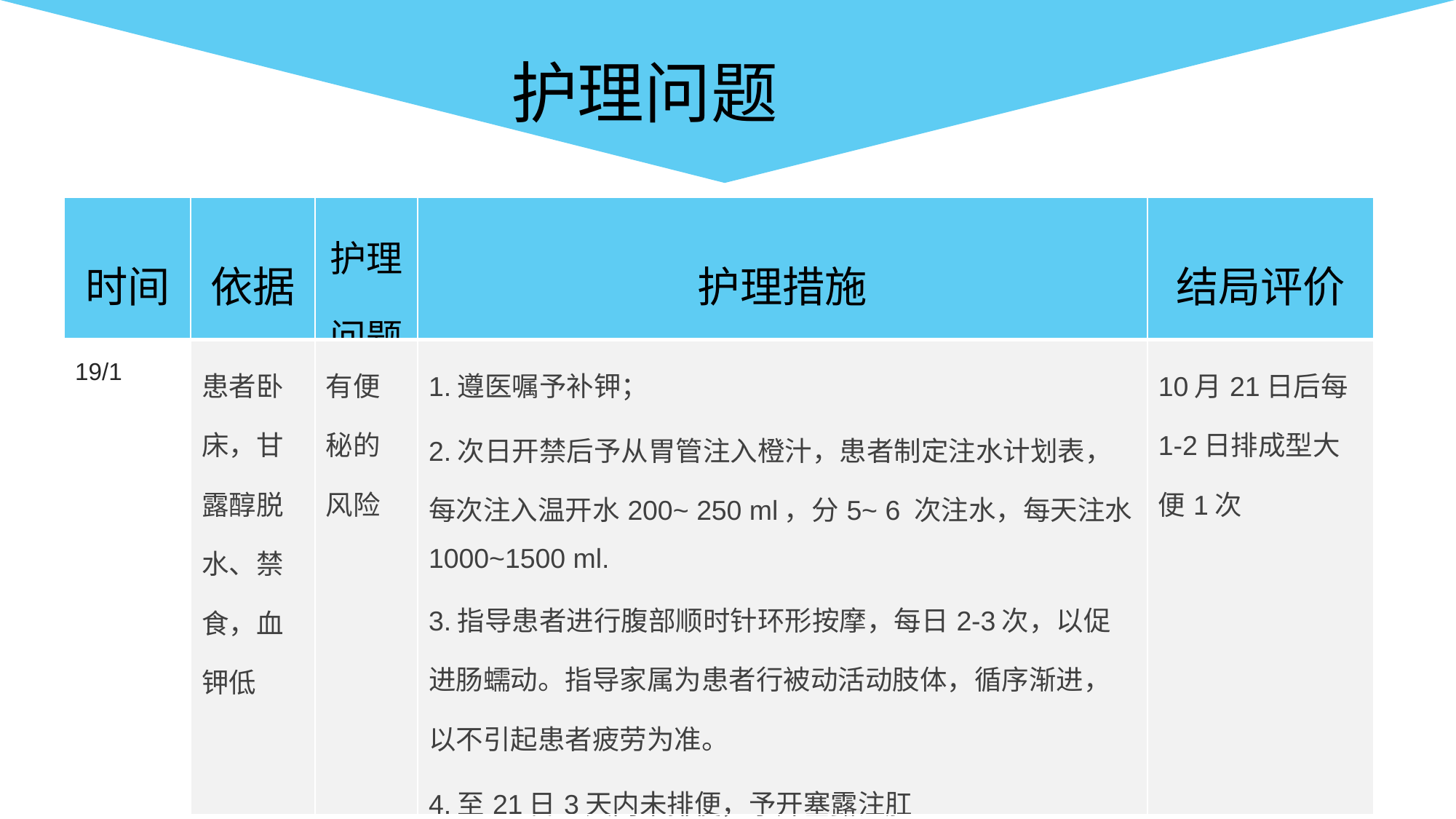

护理问题
| 时间 | 依据 | 护理问题 | 护理措施 | 结局评价 |
| --- | --- | --- | --- | --- |
| 19/1 | 患者卧床，甘露醇脱水、禁食，血钾低 | 有便秘的风险 | 1.遵医嘱予补钾； 2.次日开禁后予从胃管注入橙汁，患者制定注水计划表，每次注入温开水200~ 250 ml，分5~ 6 次注水，每天注水1000~1500 ml. 3.指导患者进行腹部顺时针环形按摩，每日2-3次，以促进肠蠕动。指导家属为患者行被动活动肢体，循序渐进，以不引起患者疲劳为准。 4.至21日3天内未排便，予开塞露注肛 5.与主管医生沟通，加用乳果糖、多潘立酮片。 | 10月21日后每1-2日排成型大便1次 |